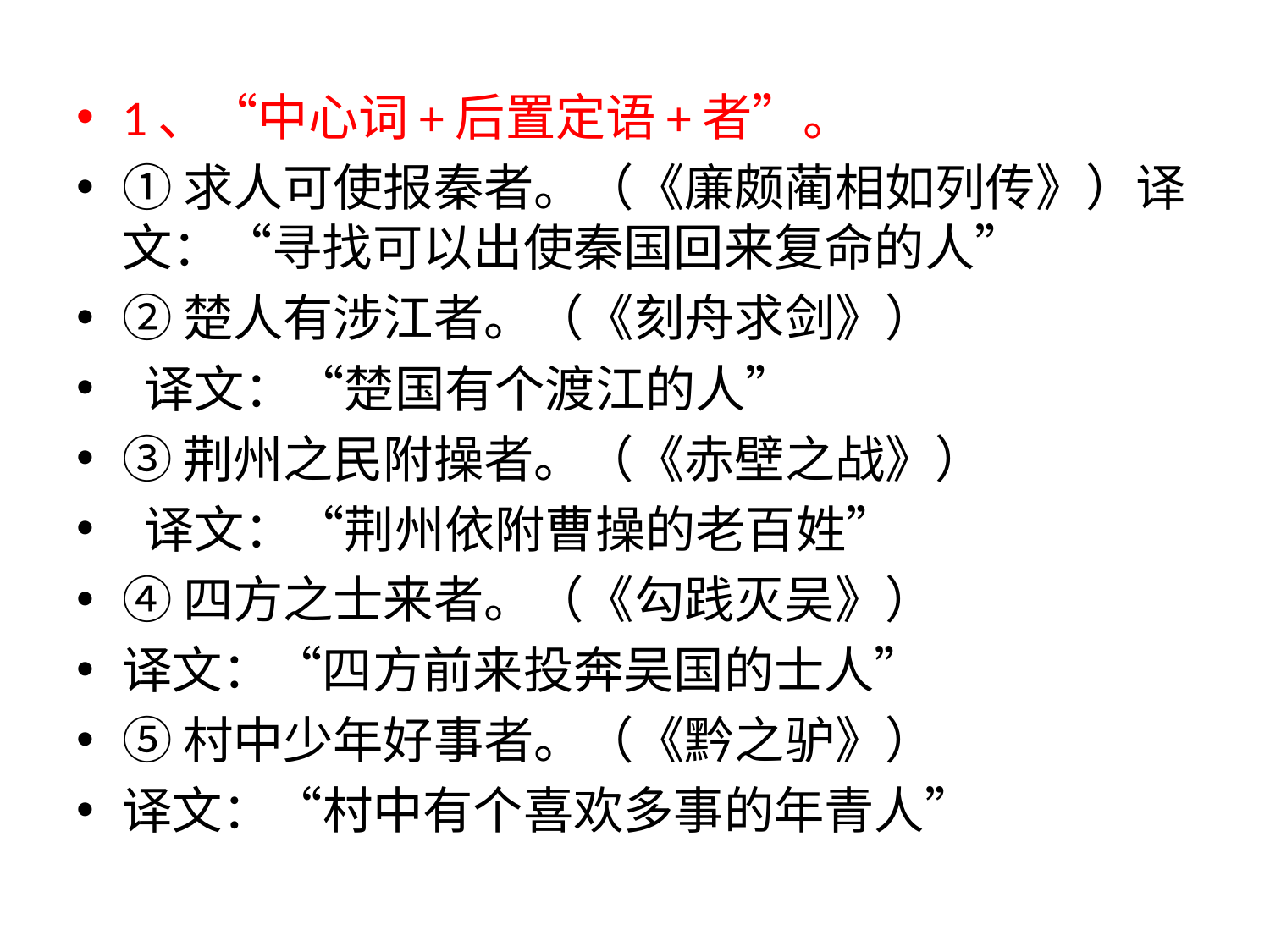

1、“中心词+后置定语+者”。
①求人可使报秦者。（《廉颇蔺相如列传》）译文：“寻找可以出使秦国回来复命的人”
②楚人有涉江者。（《刻舟求剑》）
 译文：“楚国有个渡江的人”
③荆州之民附操者。（《赤壁之战》）
 译文：“荆州依附曹操的老百姓”
④四方之士来者。（《勾践灭吴》）
译文：“四方前来投奔吴国的士人”
⑤村中少年好事者。（《黔之驴》）
译文：“村中有个喜欢多事的年青人”